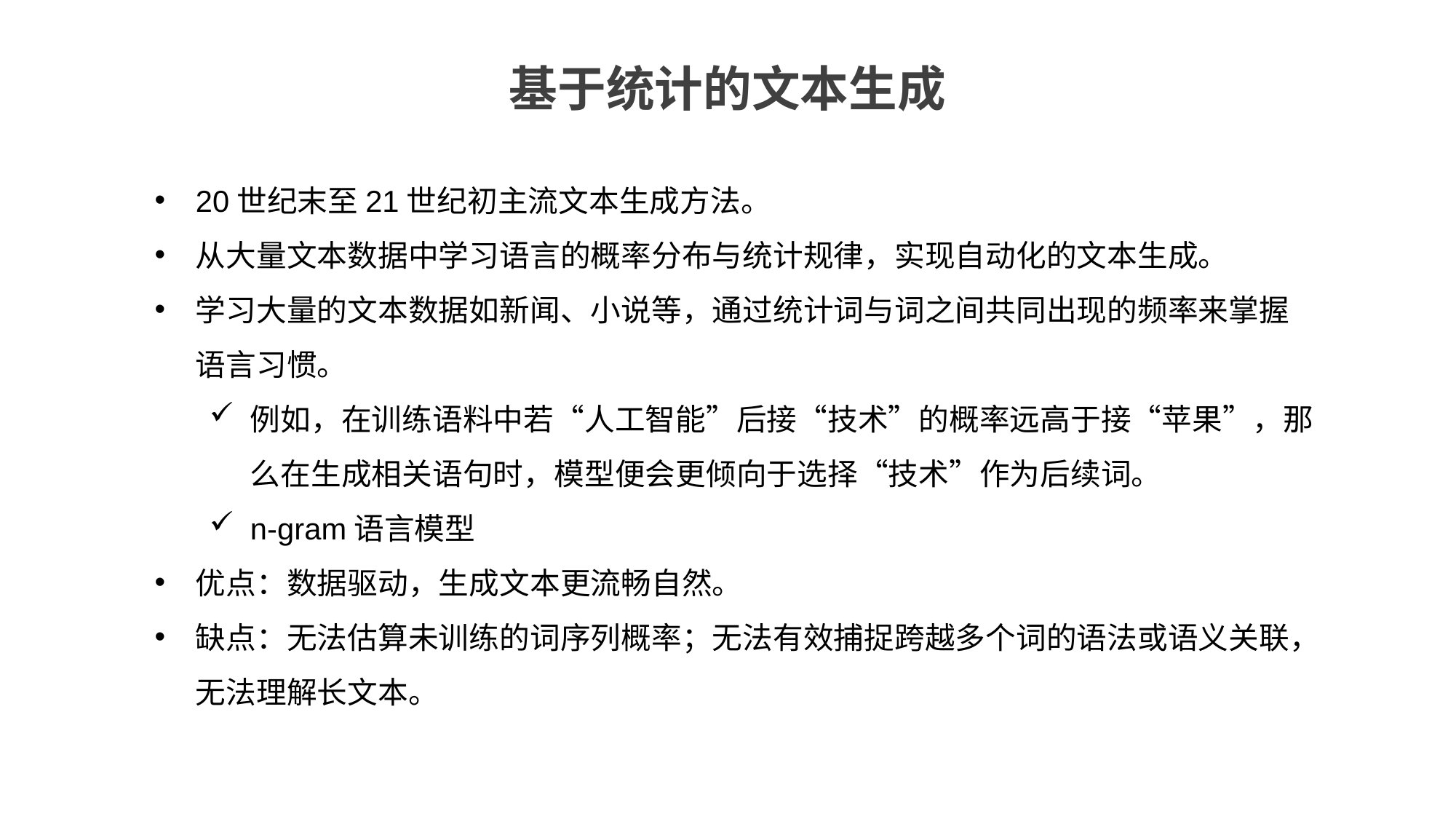

基于统计的文本生成
20世纪末至21世纪初主流文本生成方法。
从大量文本数据中学习语言的概率分布与统计规律，实现自动化的文本生成。
学习大量的文本数据如新闻、小说等，通过统计词与词之间共同出现的频率来掌握语言习惯。
例如，在训练语料中若“人工智能”后接“技术”的概率远高于接“苹果”，那么在生成相关语句时，模型便会更倾向于选择“技术”作为后续词。
n-gram语言模型
优点：数据驱动，生成文本更流畅自然。
缺点：无法估算未训练的词序列概率；无法有效捕捉跨越多个词的语法或语义关联，无法理解长文本。